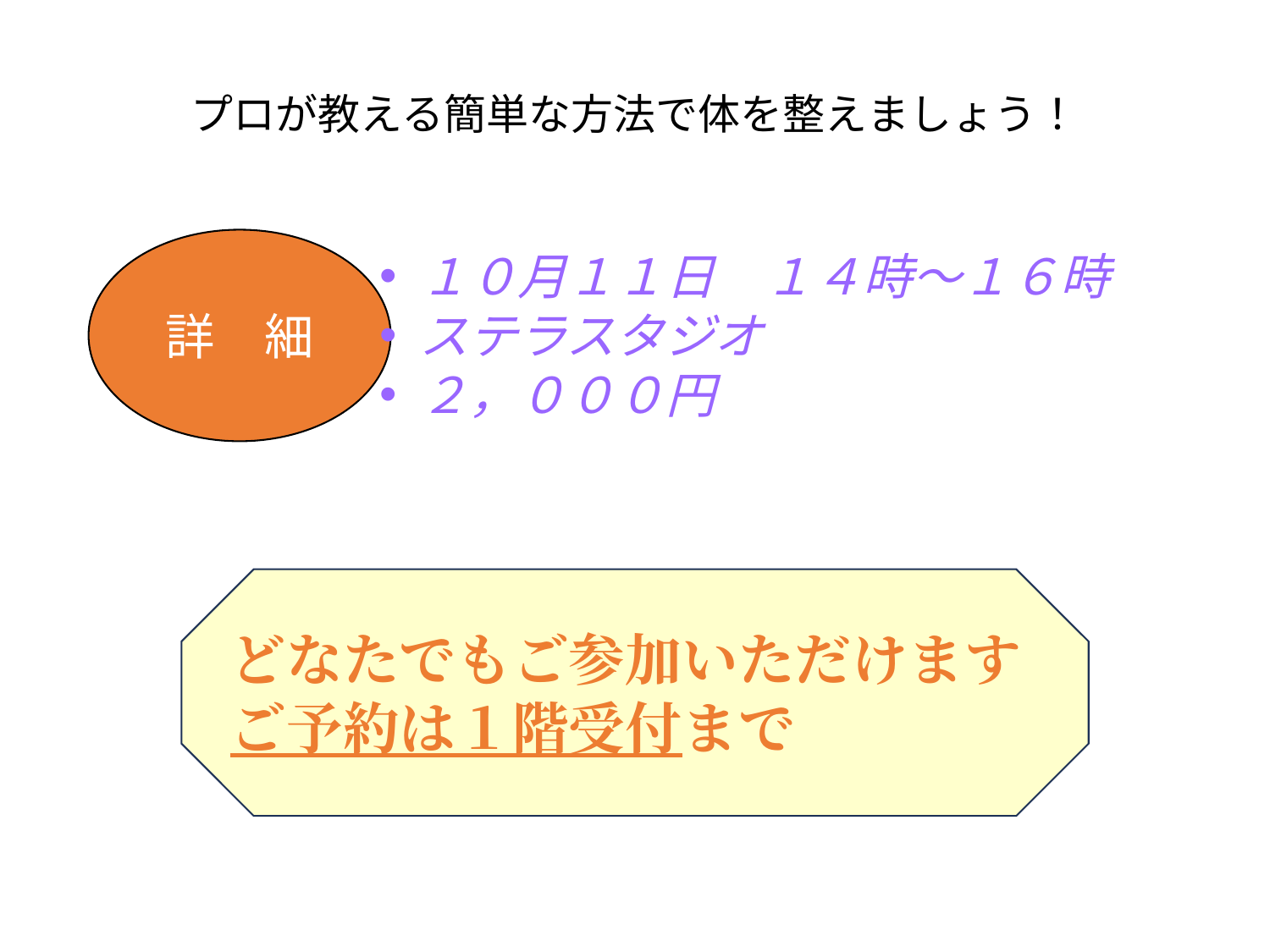

プロが教える簡単な方法で体を整えましょう！
詳　細
１０月１１日　１４時～１６時
ステラスタジオ
２，０００円
どなたでもご参加いただけます
ご予約は１階受付まで